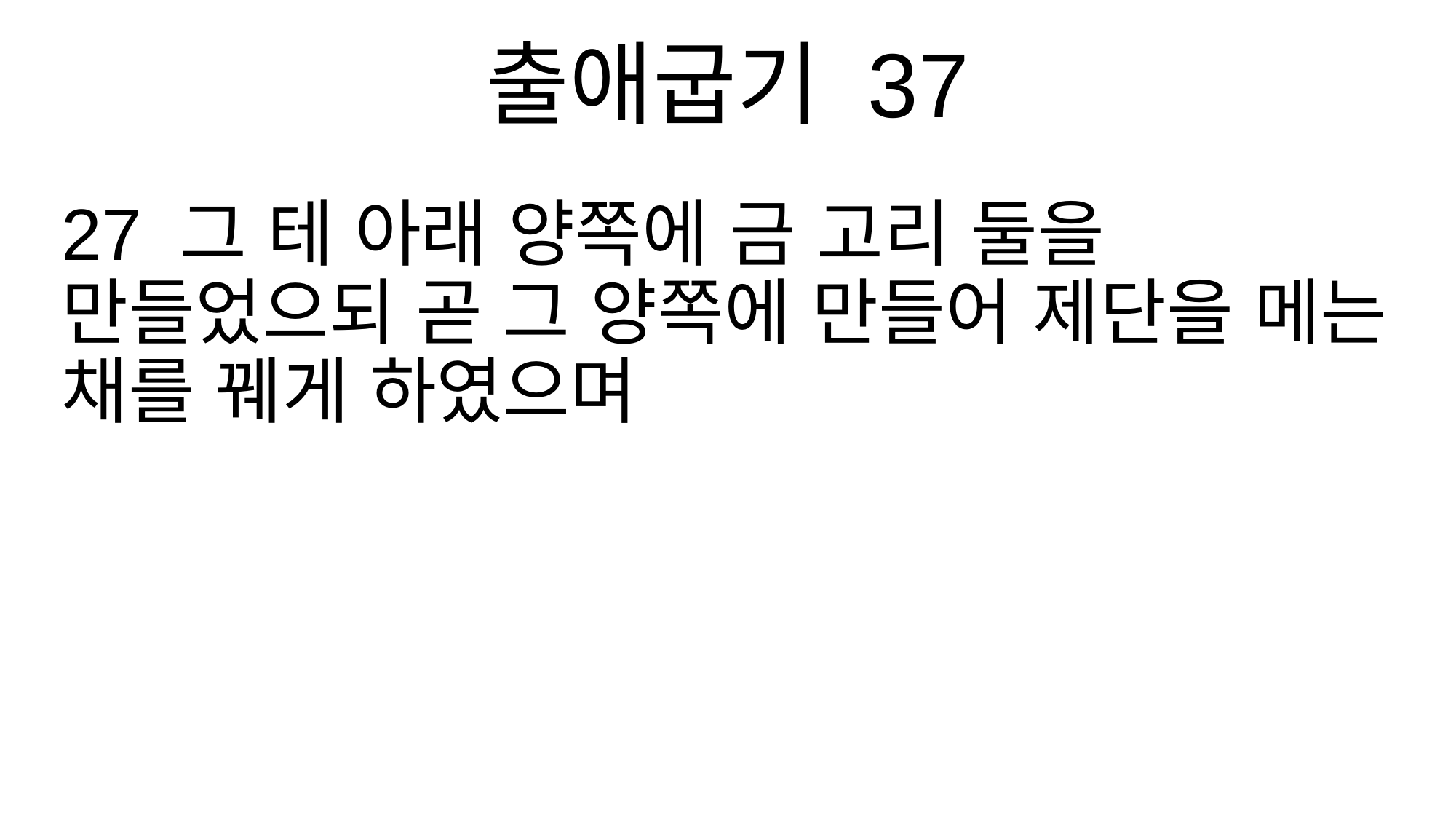

출애굽기 37
27 그 테 아래 양쪽에 금 고리 둘을 만들었으되 곧 그 양쪽에 만들어 제단을 메는 채를 꿰게 하였으며